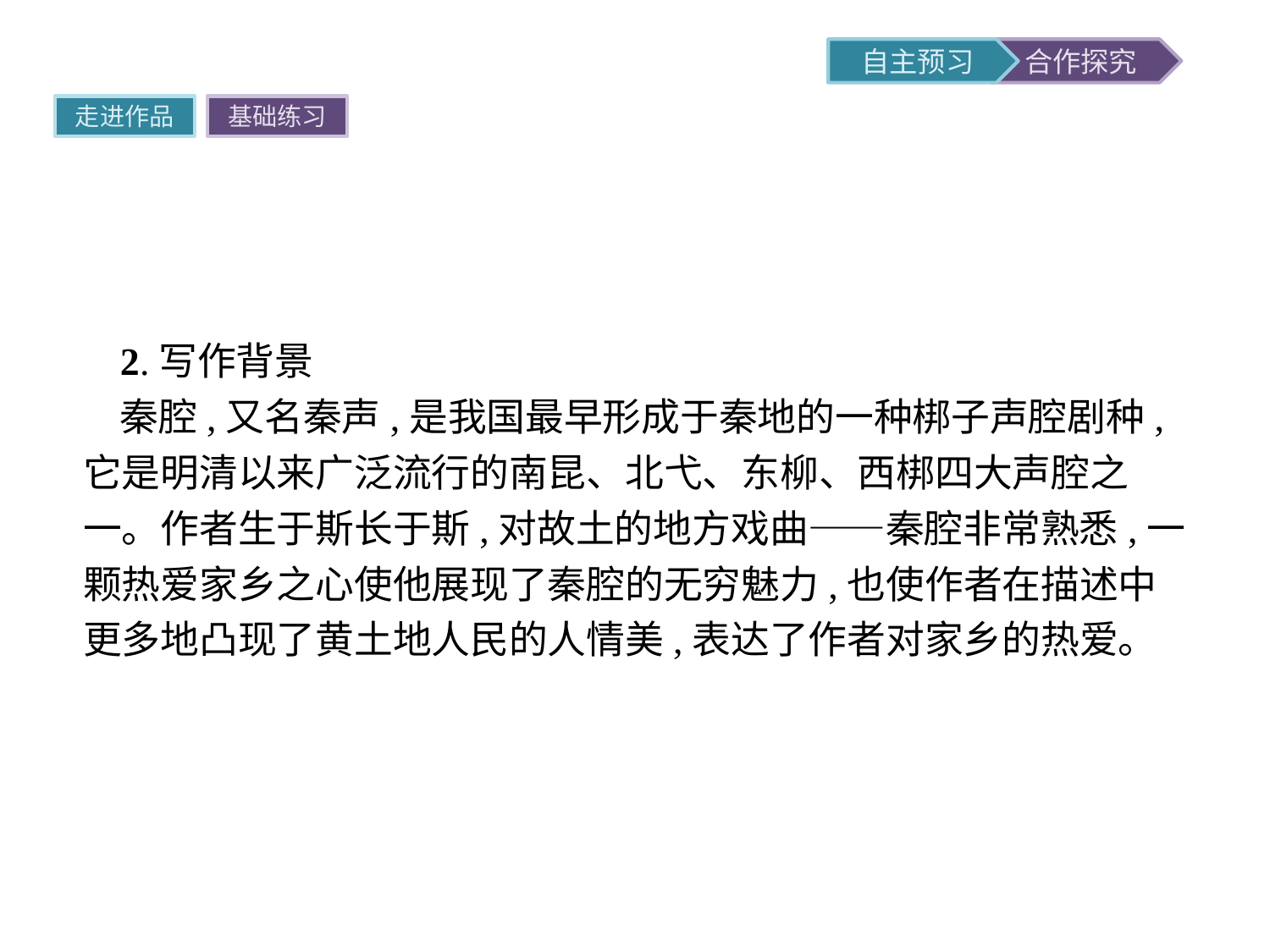

走进作品
基础练习
2.写作背景
秦腔,又名秦声,是我国最早形成于秦地的一种梆子声腔剧种,它是明清以来广泛流行的南昆、北弋、东柳、西梆四大声腔之一。作者生于斯长于斯,对故土的地方戏曲——秦腔非常熟悉,一颗热爱家乡之心使他展现了秦腔的无穷魅力,也使作者在描述中更多地凸现了黄土地人民的人情美,表达了作者对家乡的热爱。